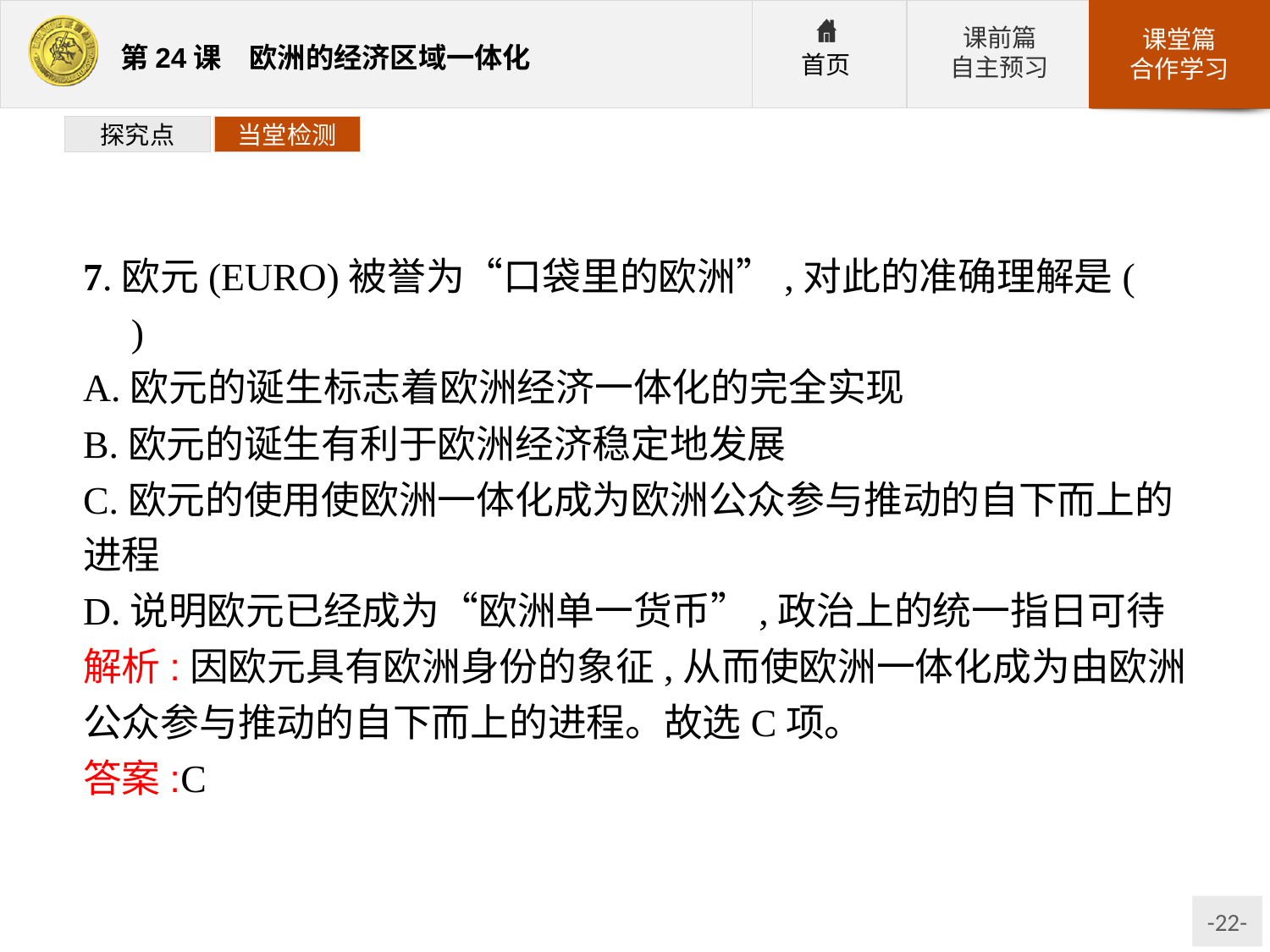

探究点
当堂检测
7.欧元(EURO)被誉为“口袋里的欧洲”,对此的准确理解是(　　)
A.欧元的诞生标志着欧洲经济一体化的完全实现
B.欧元的诞生有利于欧洲经济稳定地发展
C.欧元的使用使欧洲一体化成为欧洲公众参与推动的自下而上的进程
D.说明欧元已经成为“欧洲单一货币”,政治上的统一指日可待
解析:因欧元具有欧洲身份的象征,从而使欧洲一体化成为由欧洲公众参与推动的自下而上的进程。故选C项。
答案:C